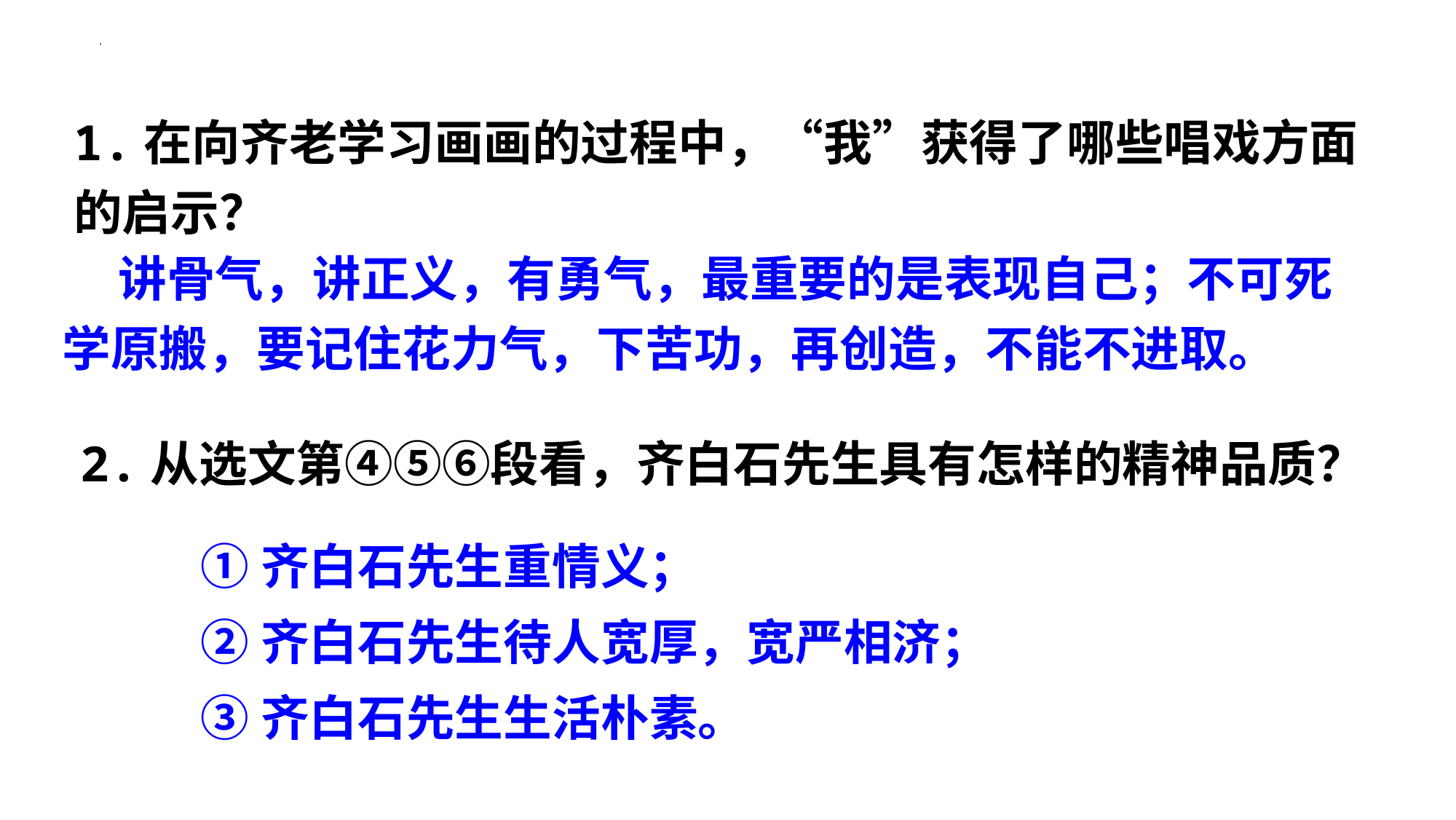

1.在向齐老学习画画的过程中，“我”获得了哪些唱戏方面的启示？
    讲骨气，讲正义，有勇气，最重要的是表现自己；不可死学原搬，要记住花力气，下苦功，再创造，不能不进取。
2.从选文第④⑤⑥段看，齐白石先生具有怎样的精神品质？
①齐白石先生重情义；
②齐白石先生待人宽厚，宽严相济；
③齐白石先生生活朴素。